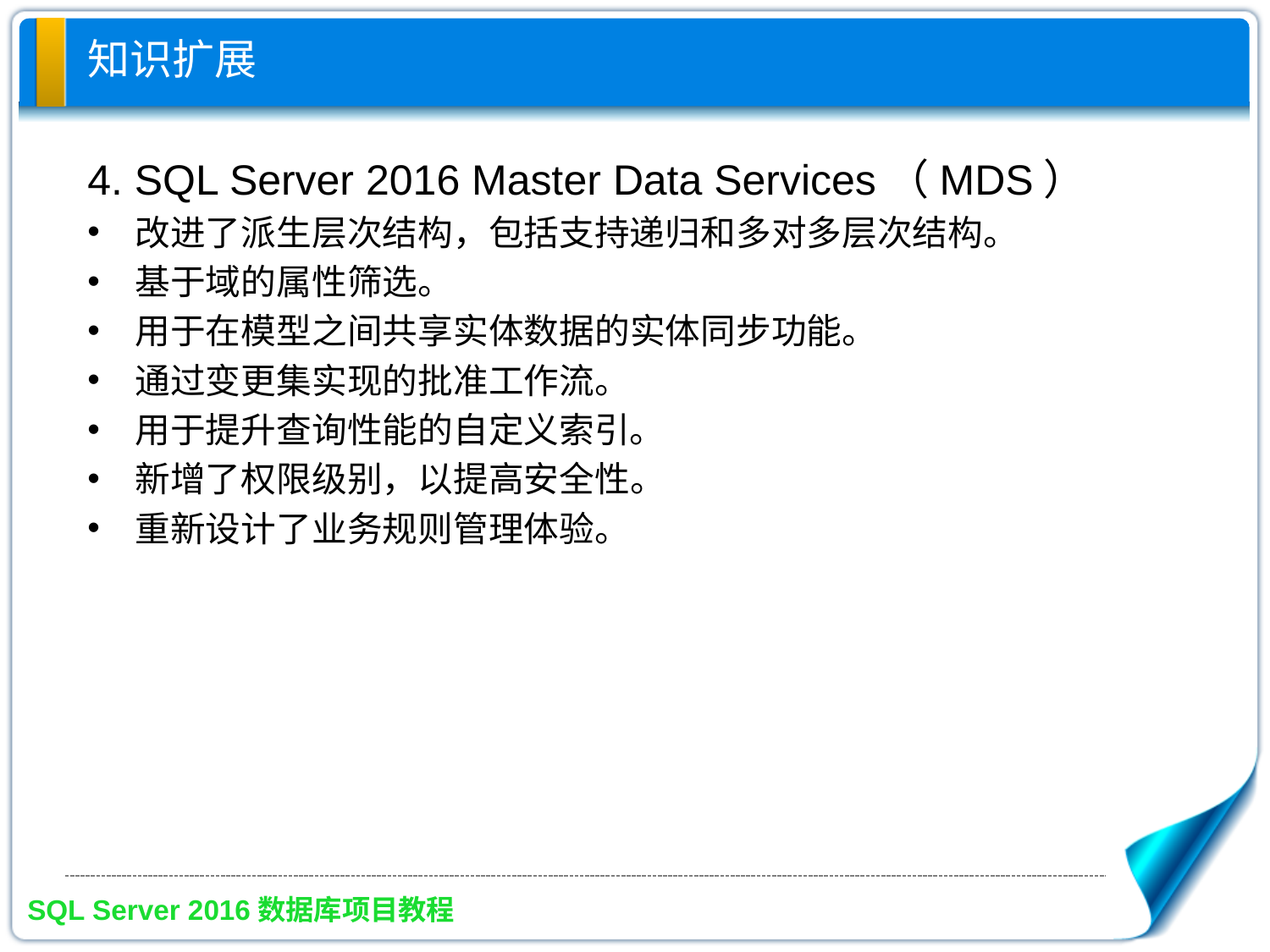

# 知识扩展
4. SQL Server 2016 Master Data Services（MDS）
改进了派生层次结构，包括支持递归和多对多层次结构。
基于域的属性筛选。
用于在模型之间共享实体数据的实体同步功能。
通过变更集实现的批准工作流。
用于提升查询性能的自定义索引。
新增了权限级别，以提高安全性。
重新设计了业务规则管理体验。